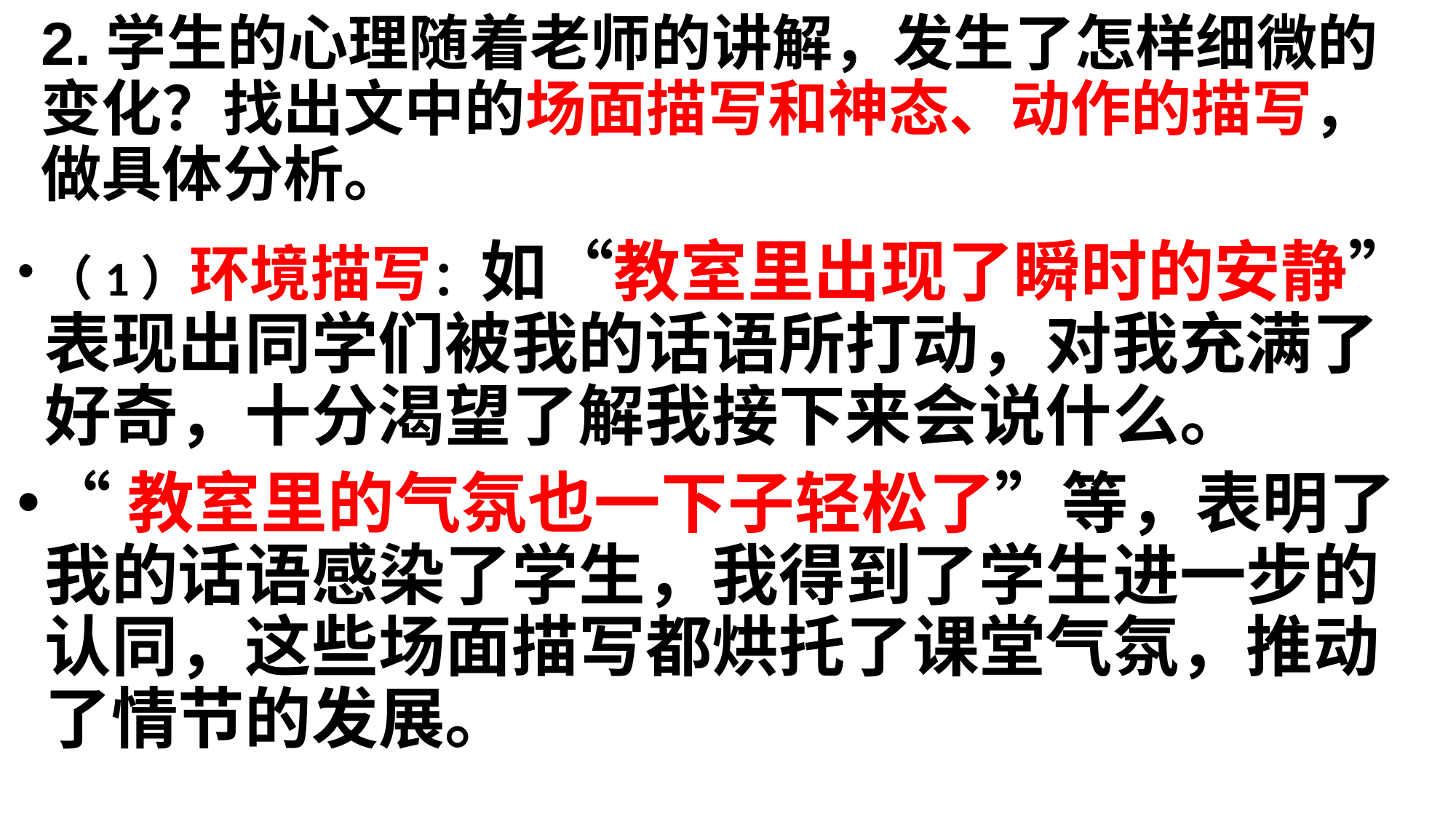

# 2.学生的心理随着老师的讲解，发生了怎样细微的变化？找出文中的场面描写和神态、动作的描写，做具体分析。
（1）环境描写：如“教室里出现了瞬时的安静”表现出同学们被我的话语所打动，对我充满了好奇，十分渴望了解我接下来会说什么。
“教室里的气氛也一下子轻松了”等，表明了我的话语感染了学生，我得到了学生进一步的认同，这些场面描写都烘托了课堂气氛，推动了情节的发展。